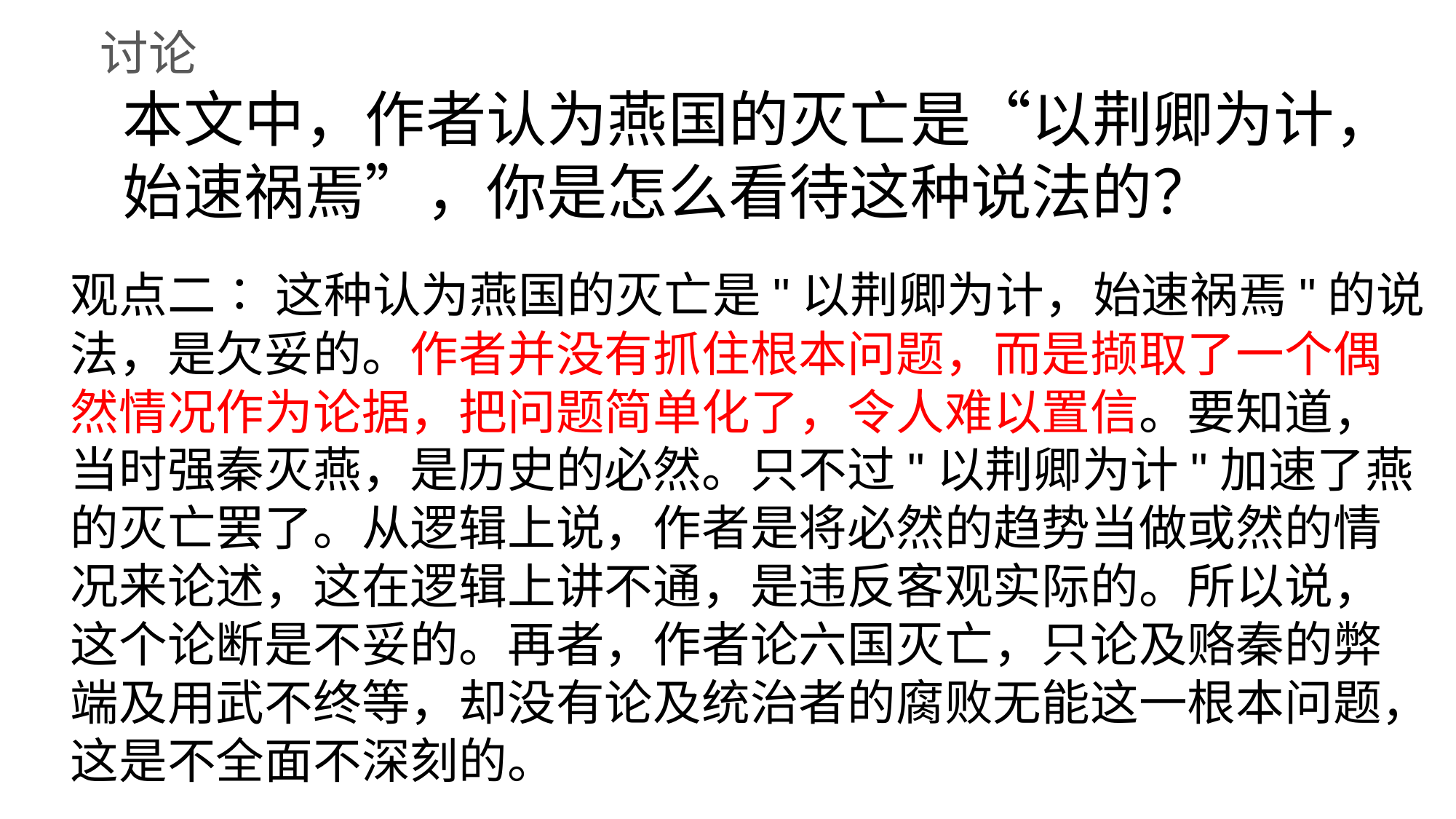

讨论
本文中，作者认为燕国的灭亡是“以荆卿为计，始速祸焉”，你是怎么看待这种说法的？
观点二∶ 这种认为燕国的灭亡是"以荆卿为计，始速祸焉"的说法，是欠妥的。作者并没有抓住根本问题，而是撷取了一个偶然情况作为论据，把问题简单化了，令人难以置信。要知道，当时强秦灭燕，是历史的必然。只不过"以荆卿为计"加速了燕的灭亡罢了。从逻辑上说，作者是将必然的趋势当做或然的情况来论述，这在逻辑上讲不通，是违反客观实际的。所以说，这个论断是不妥的。再者，作者论六国灭亡，只论及赂秦的弊端及用武不终等，却没有论及统治者的腐败无能这一根本问题，这是不全面不深刻的。